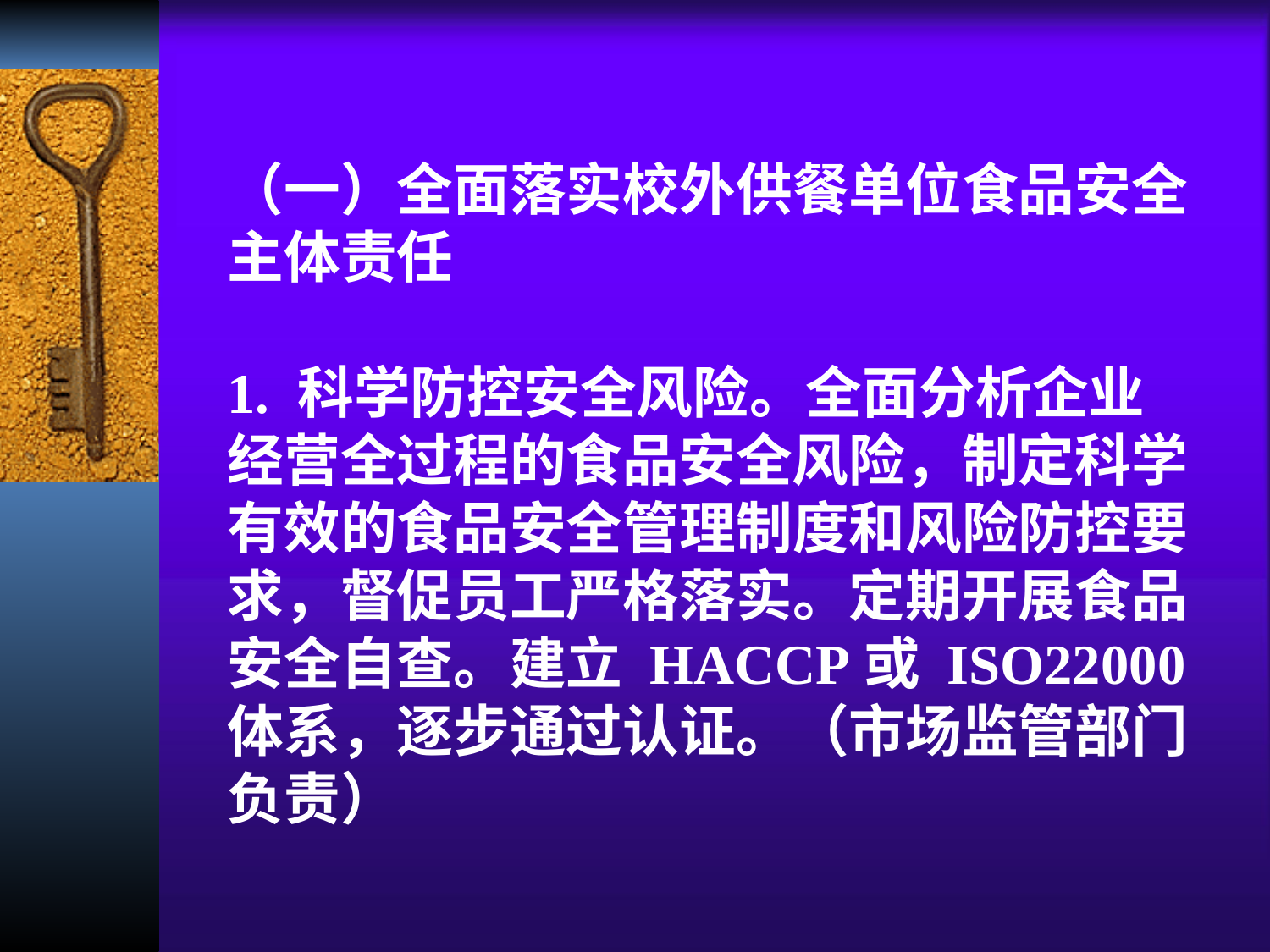

（一）全面落实校外供餐单位食品安全主体责任

1. 科学防控安全风险。全面分析企业经营全过程的食品安全风险，制定科学有效的食品安全管理制度和风险防控要求，督促员工严格落实。定期开展食品安全自查。建立 HACCP或 ISO22000体系，逐步通过认证。（市场监管部门负责）